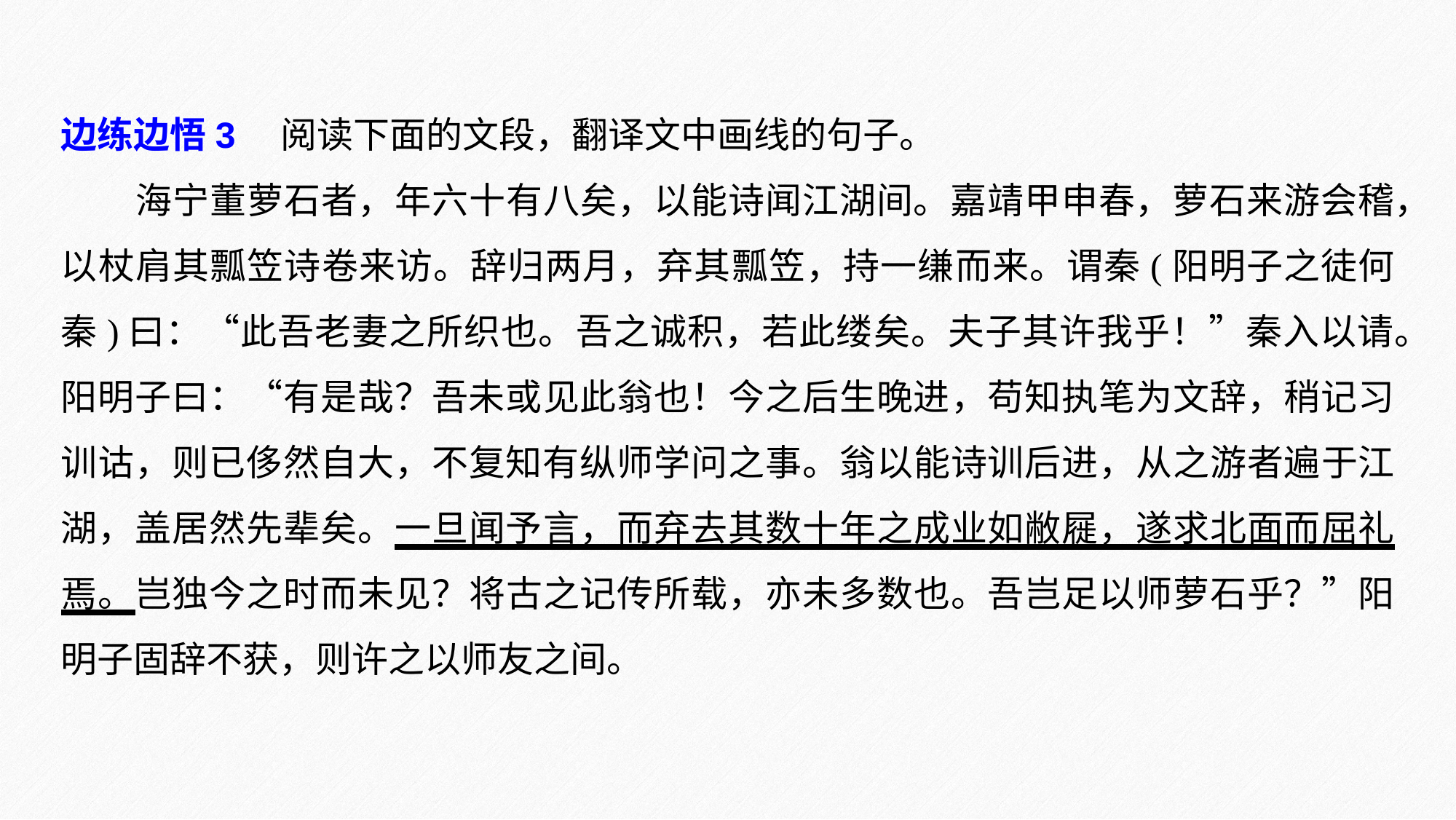

边练边悟3　阅读下面的文段，翻译文中画线的句子。
海宁董萝石者，年六十有八矣，以能诗闻江湖间。嘉靖甲申春，萝石来游会稽，以杖肩其瓢笠诗卷来访。辞归两月，弃其瓢笠，持一缣而来。谓秦(阳明子之徒何秦)曰：“此吾老妻之所织也。吾之诚积，若此缕矣。夫子其许我乎！”秦入以请。阳明子曰：“有是哉？吾未或见此翁也！今之后生晚进，苟知执笔为文辞，稍记习训诂，则已侈然自大，不复知有纵师学问之事。翁以能诗训后进，从之游者遍于江湖，盖居然先辈矣。一旦闻予言，而弃去其数十年之成业如敝屣，遂求北面而屈礼焉。岂独今之时而未见？将古之记传所载，亦未多数也。吾岂足以师萝石乎？”阳明子固辞不获，则许之以师友之间。